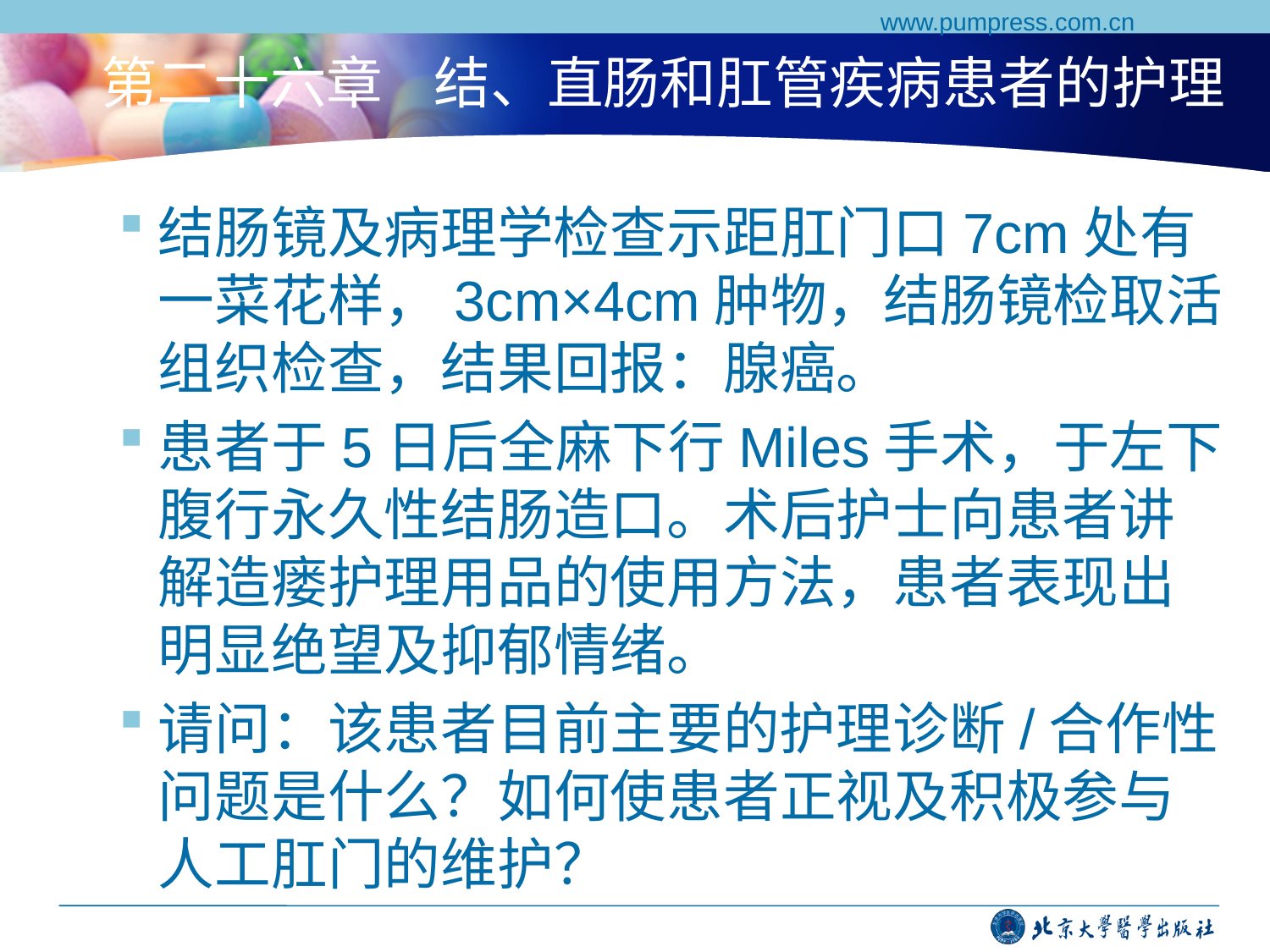

www.pumpress.com.cn
# 第二十六章    结、直肠和肛管疾病患者的护理
结肠镜及病理学检查示距肛门口7cm处有一菜花样，3cm×4cm肿物，结肠镜检取活组织检查，结果回报：腺癌。
患者于5日后全麻下行Miles手术，于左下腹行永久性结肠造口。术后护士向患者讲解造瘘护理用品的使用方法，患者表现出明显绝望及抑郁情绪。
请问：该患者目前主要的护理诊断/合作性问题是什么？如何使患者正视及积极参与人工肛门的维护？